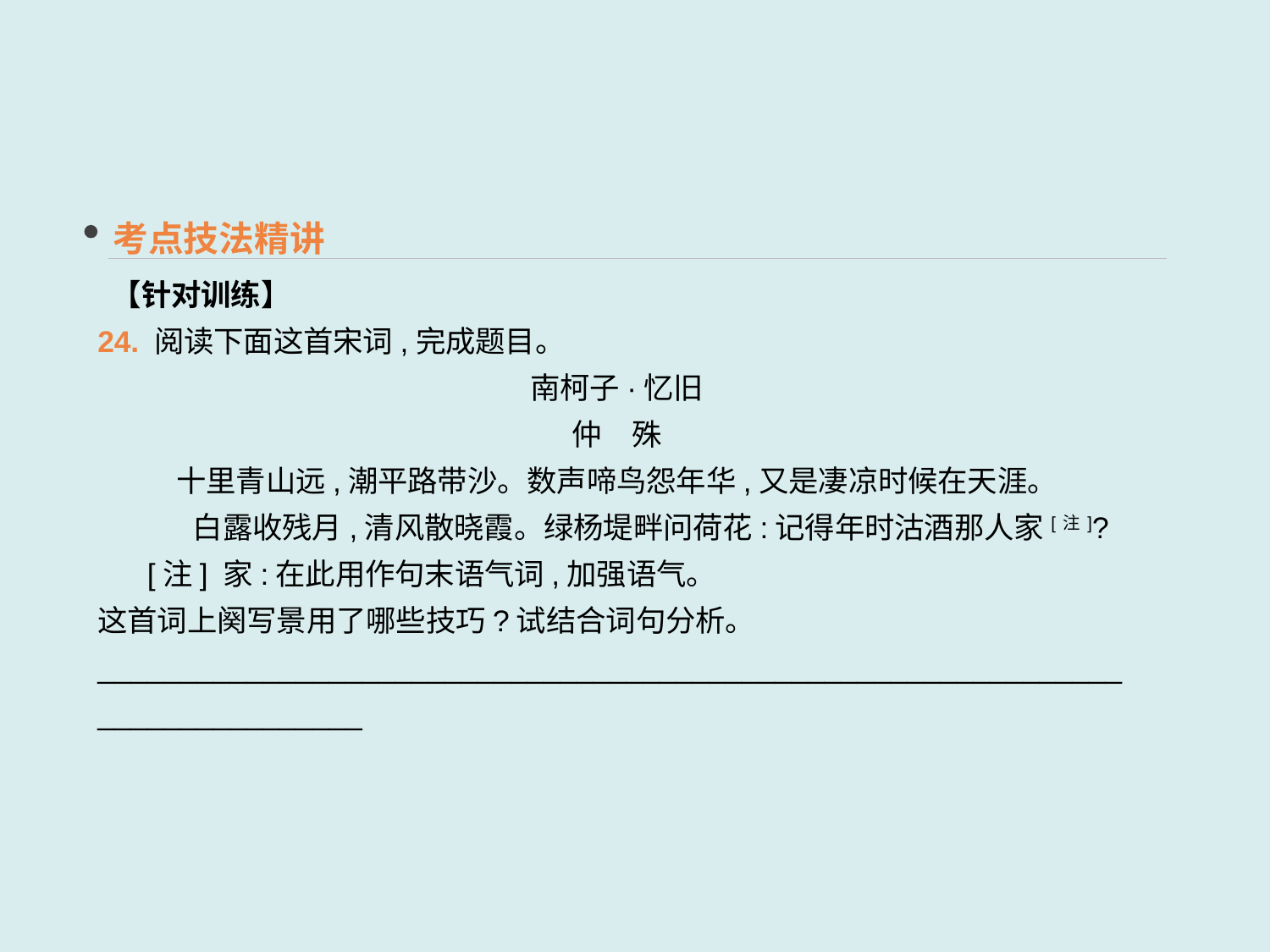

考点技法精讲

 【针对训练】
24. 阅读下面这首宋词,完成题目。
南柯子·忆旧
仲　殊
　　十里青山远,潮平路带沙。数声啼鸟怨年华,又是凄凉时候在天涯。
         白露收残月,清风散晓霞。绿杨堤畔问荷花:记得年时沽酒那人家[注]?
      [注] 家:在此用作句末语气词,加强语气。
这首词上阕写景用了哪些技巧?试结合词句分析。
______________________________________________________________________________